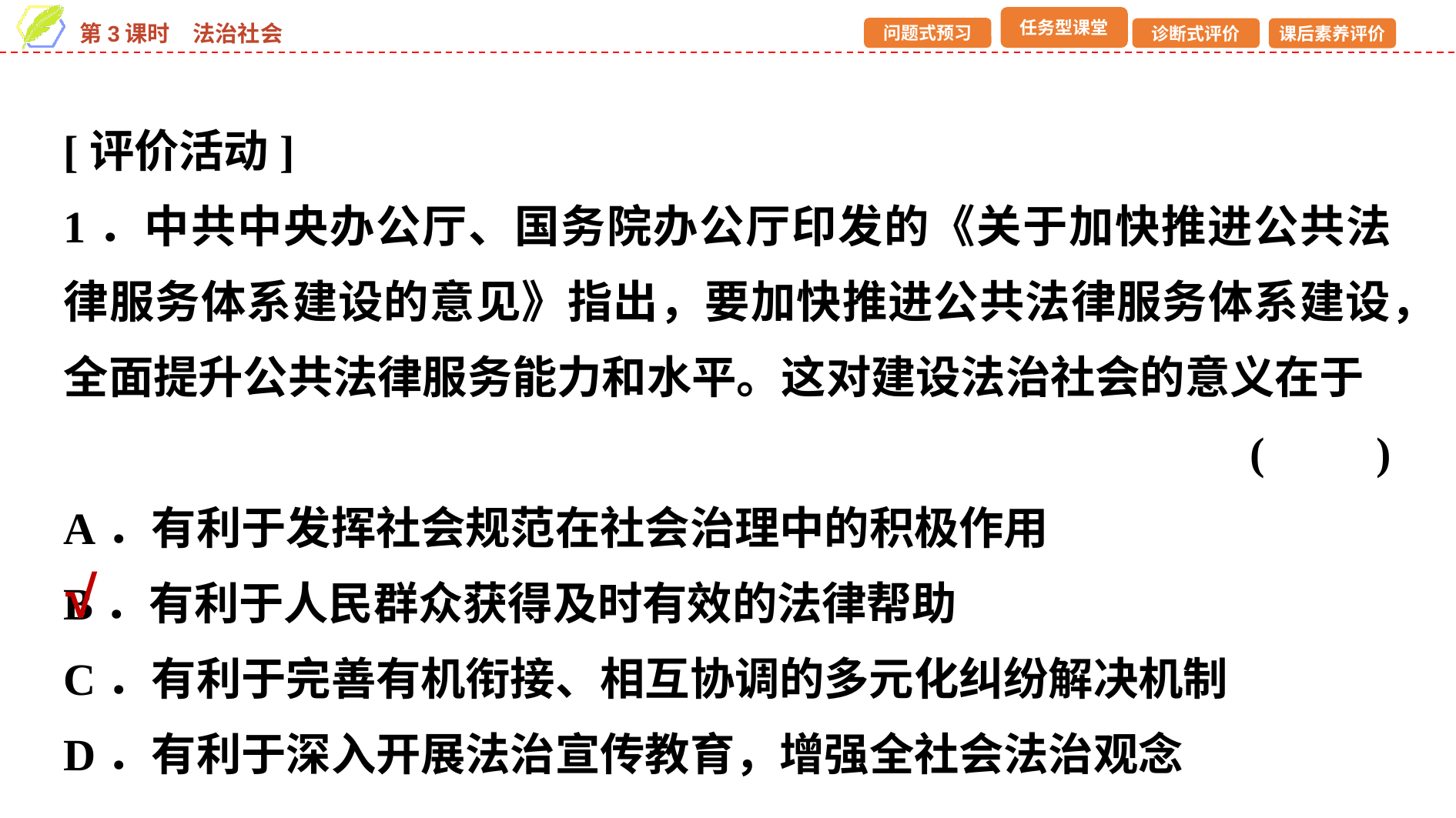

[评价活动]
1．中共中央办公厅、国务院办公厅印发的《关于加快推进公共法律服务体系建设的意见》指出，要加快推进公共法律服务体系建设，全面提升公共法律服务能力和水平。这对建设法治社会的意义在于
(　　)
A．有利于发挥社会规范在社会治理中的积极作用
B．有利于人民群众获得及时有效的法律帮助
C．有利于完善有机衔接、相互协调的多元化纠纷解决机制
D．有利于深入开展法治宣传教育，增强全社会法治观念
√